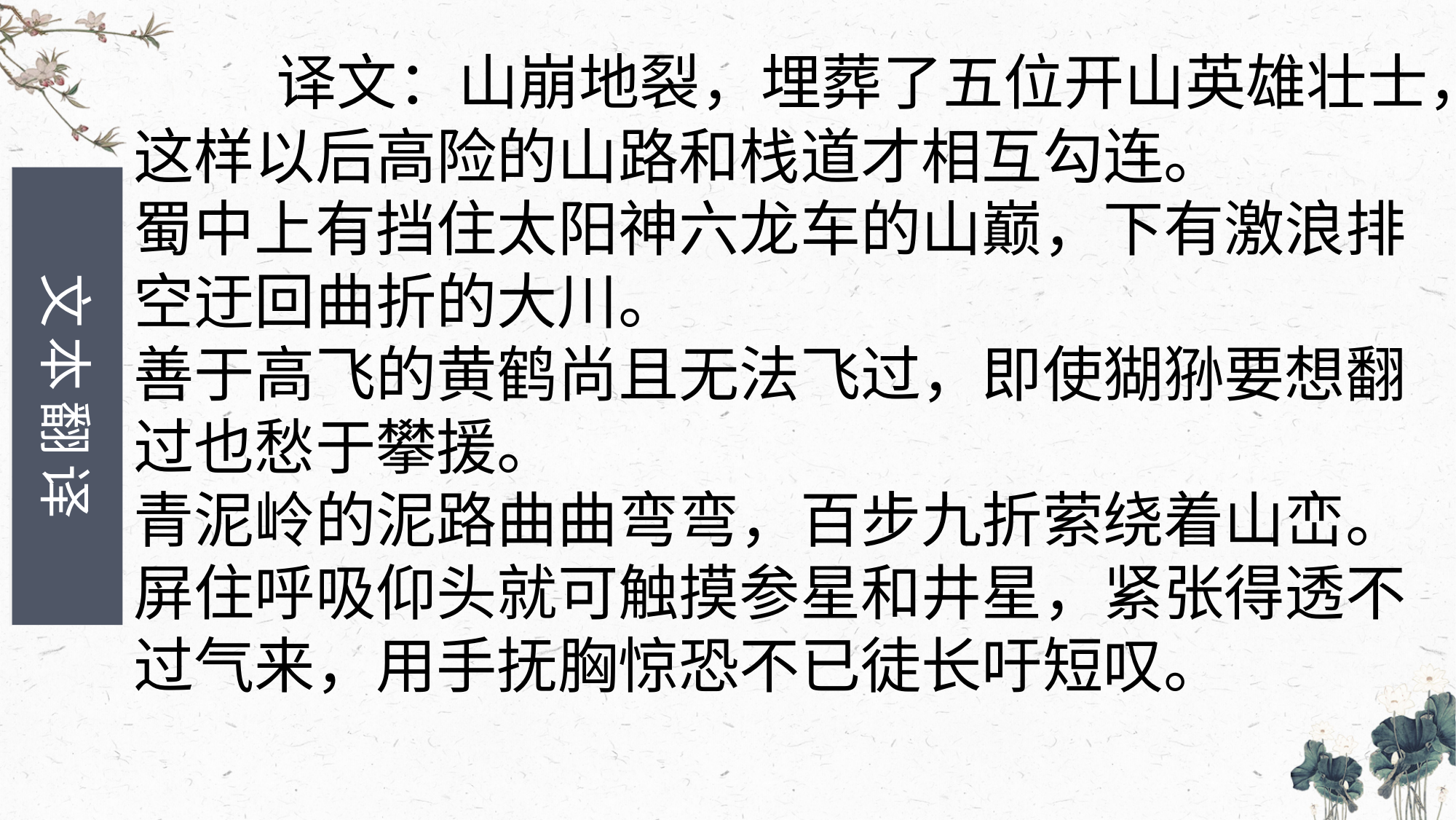

译文：山崩地裂，埋葬了五位开山英雄壮士，这样以后高险的山路和栈道才相互勾连。
蜀中上有挡住太阳神六龙车的山巅，下有激浪排空迂回曲折的大川。
善于高飞的黄鹤尚且无法飞过，即使猢狲要想翻过也愁于攀援。
青泥岭的泥路曲曲弯弯，百步九折萦绕着山峦。
屏住呼吸仰头就可触摸参星和井星，紧张得透不过气来，用手抚胸惊恐不已徒长吁短叹。

文本翻译